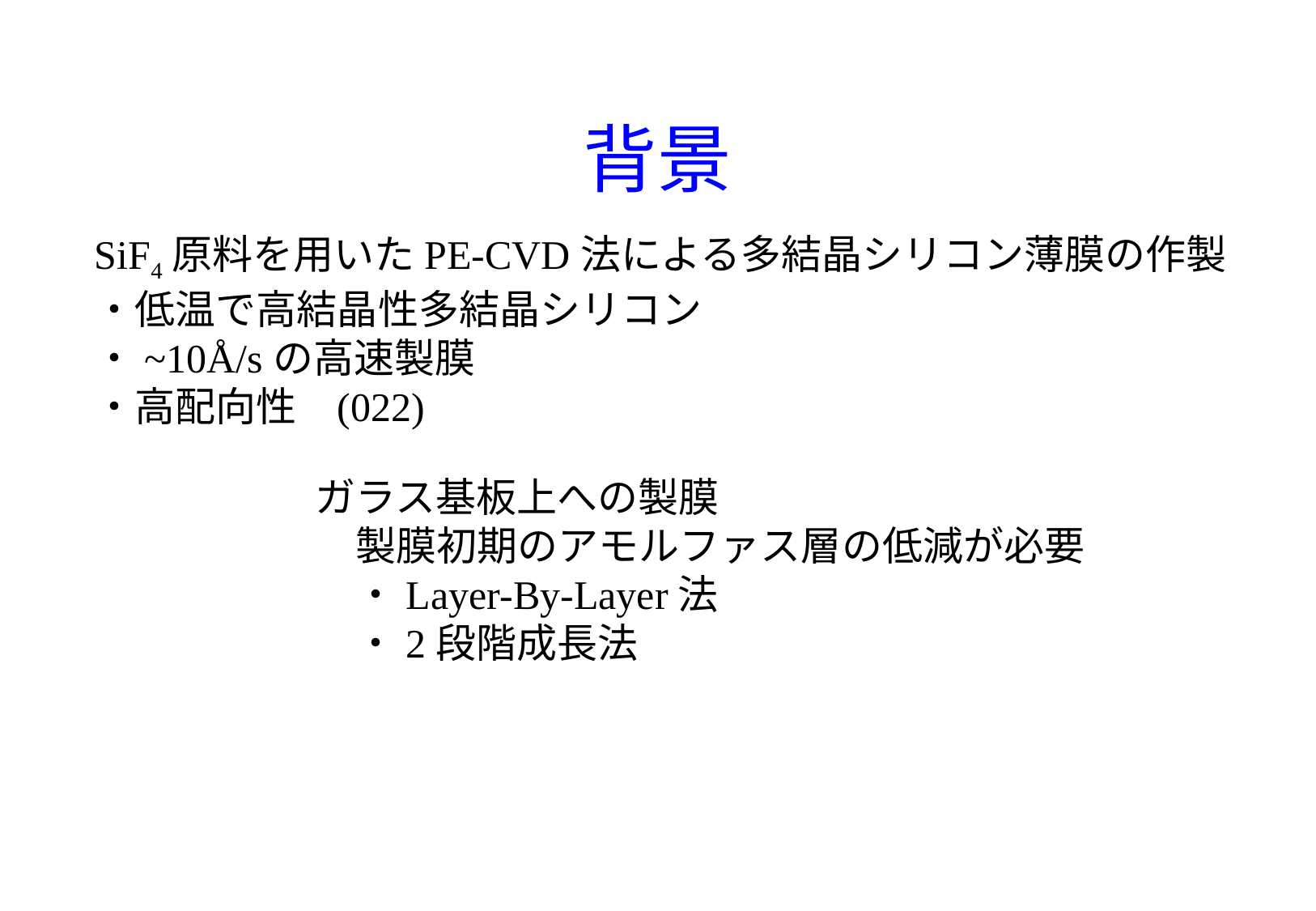

背景
SiF4原料を用いたPE-CVD法による多結晶シリコン薄膜の作製
・低温で高結晶性多結晶シリコン
・~10Å/sの高速製膜
・高配向性	(022)
ガラス基板上への製膜
　製膜初期のアモルファス層の低減が必要
　・Layer-By-Layer法
　・2段階成長法